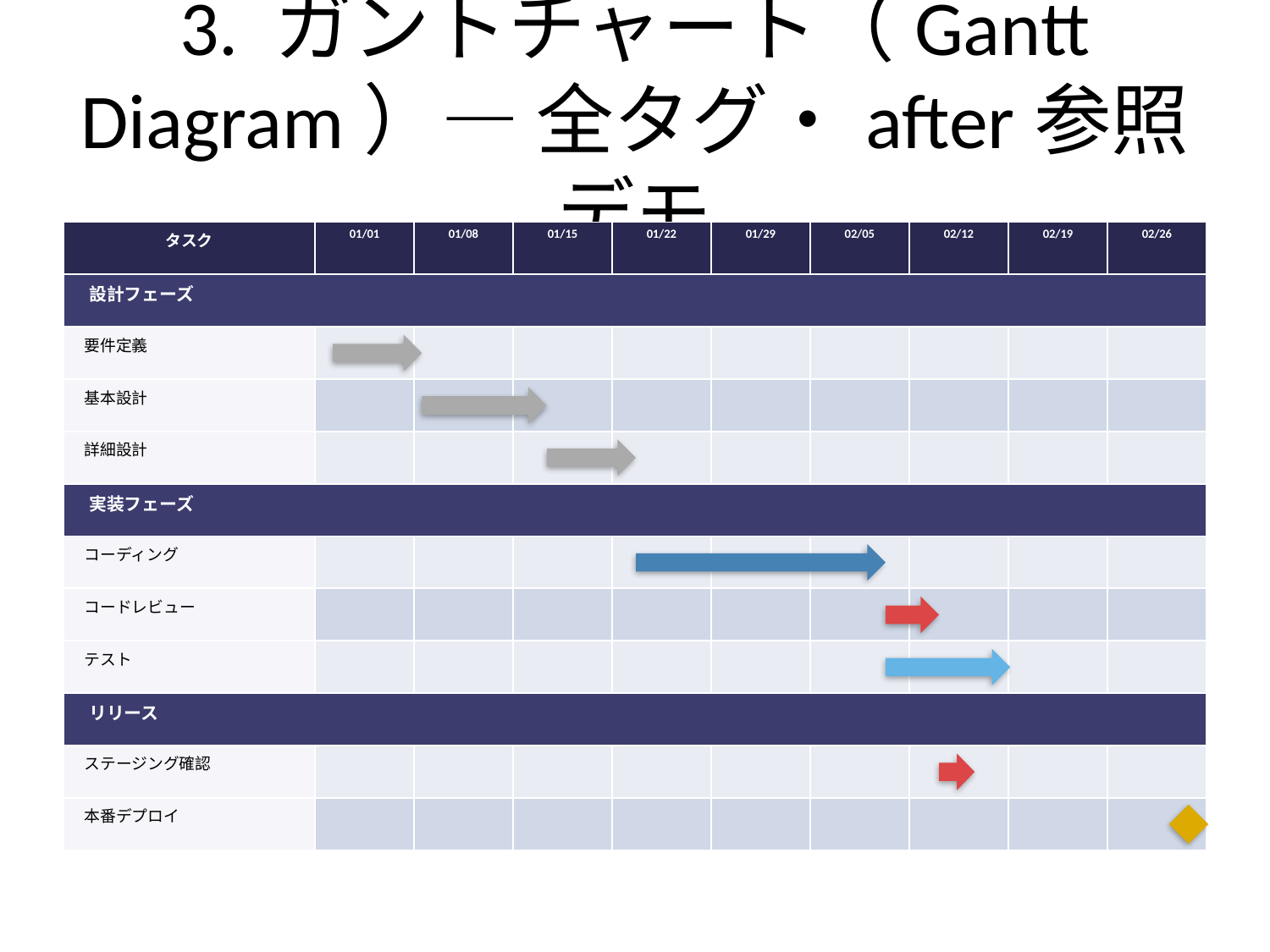

# 3. ガントチャート（Gantt Diagram）— 全タグ・after参照デモ

| タスク | 01/01 | 01/08 | 01/15 | 01/22 | 01/29 | 02/05 | 02/12 | 02/19 | 02/26 |
| --- | --- | --- | --- | --- | --- | --- | --- | --- | --- |
| 設計フェーズ |  |  |  |  |  |  |  |  |  |
| 要件定義 |  |  |  |  |  |  |  |  |  |
| 基本設計 |  |  |  |  |  |  |  |  |  |
| 詳細設計 |  |  |  |  |  |  |  |  |  |
| 実装フェーズ |  |  |  |  |  |  |  |  |  |
| コーディング |  |  |  |  |  |  |  |  |  |
| コードレビュー |  |  |  |  |  |  |  |  |  |
| テスト |  |  |  |  |  |  |  |  |  |
| リリース |  |  |  |  |  |  |  |  |  |
| ステージング確認 |  |  |  |  |  |  |  |  |  |
| 本番デプロイ |  |  |  |  |  |  |  |  |  |